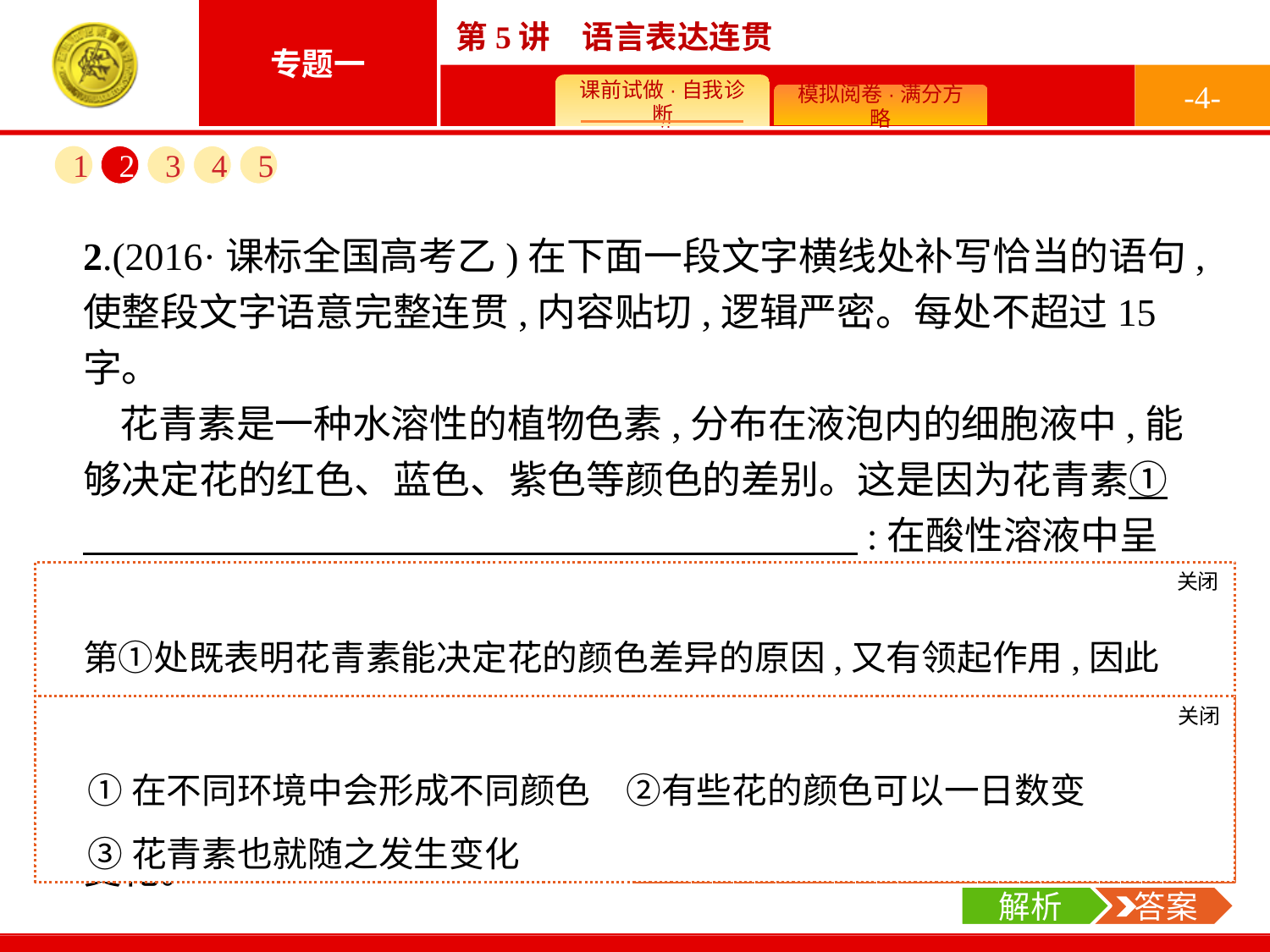

-4-
1
2
3
4
5
2.(2016·课标全国高考乙)在下面一段文字横线处补写恰当的语句,使整段文字语意完整连贯,内容贴切,逻辑严密。每处不超过15字。
花青素是一种水溶性的植物色素,分布在液泡内的细胞液中,能够决定花的红色、蓝色、紫色等颜色的差别。这是因为花青素①　　　　　　　　　　　　　　　　　　　　:在酸性溶液中呈现红色,在碱性溶液中变为蓝色,处于中性环境时则是紫色。更令人称奇的是②　　　　　　　　　　　　　　　　　　　　,比如有一种牵牛花清晨是粉红色,之后变成紫红色,最后变成蓝色。究其原因,就是花瓣表皮细胞的液泡内pH值发生了变化,③　　　　　　　　　　　　　　　　　　　　,从而形成花的颜色的变化。

关闭
解析

第①处既表明花青素能决定花的颜色差异的原因,又有领起作用,因此要结合横线后面的内容填写;第②处,后面说“比如……”,是举例说明横线上的内容,所填句子要能概括“比如”的内容;第③处,由“pH值发生了变化”可知,应填“花青素也随之变化”之类的句子。

关闭
解析
  答案

①在不同环境中会形成不同颜色　②有些花的颜色可以一日数变
③花青素也就随之发生变化
解析
  答案